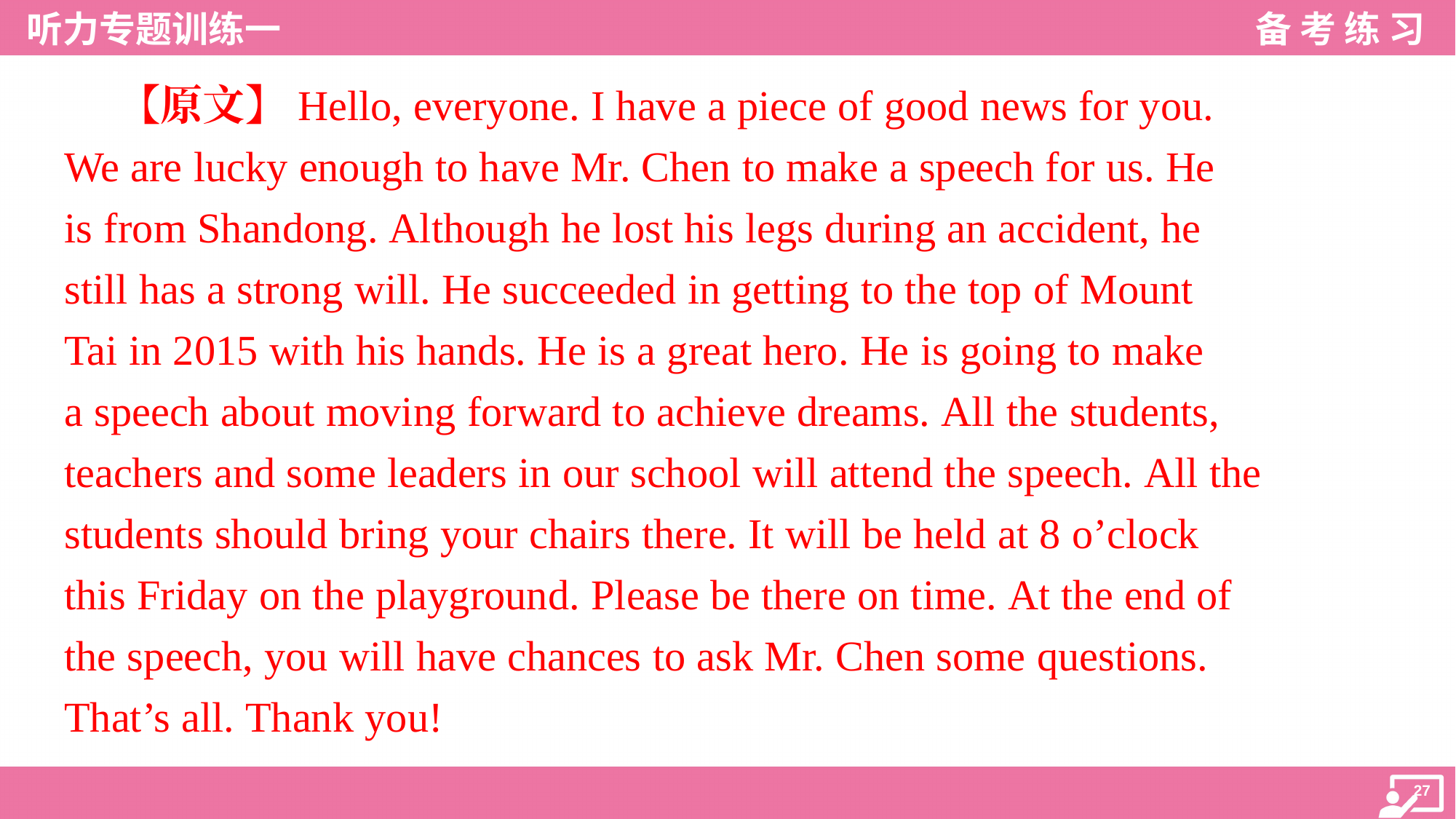

【原文】Hello, everyone. I have a piece of good news for you.
We are lucky enough to have Mr. Chen to make a speech for us. He
is from Shandong. Although he lost his legs during an accident, he
still has a strong will. He succeeded in getting to the top of Mount
Tai in 2015 with his hands. He is a great hero. He is going to make
a speech about moving forward to achieve dreams. All the students,
teachers and some leaders in our school will attend the speech. All the
students should bring your chairs there. It will be held at 8 o’clock
this Friday on the playground. Please be there on time. At the end of
the speech, you will have chances to ask Mr. Chen some questions.
That’s all. Thank you!